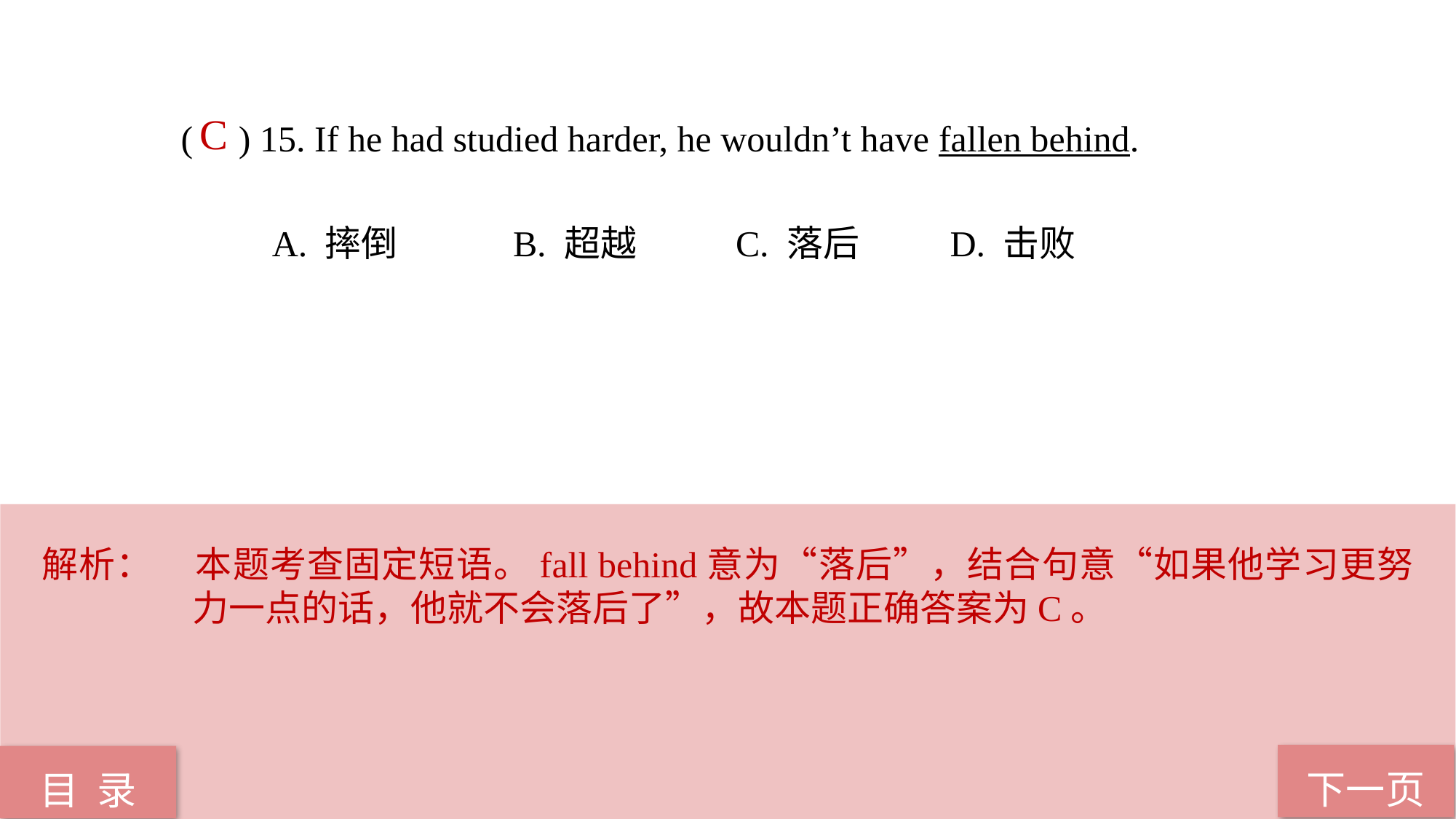

C
(     ) 15. If he had studied harder, he wouldn’t have fallen behind.

          A. 摔倒             B. 超越           C. 落后          D. 击败
解析：	本题考查固定短语。fall behind意为“落后”，结合句意“如果他学习更努力一点的话，他就不会落后了”，故本题正确答案为C。